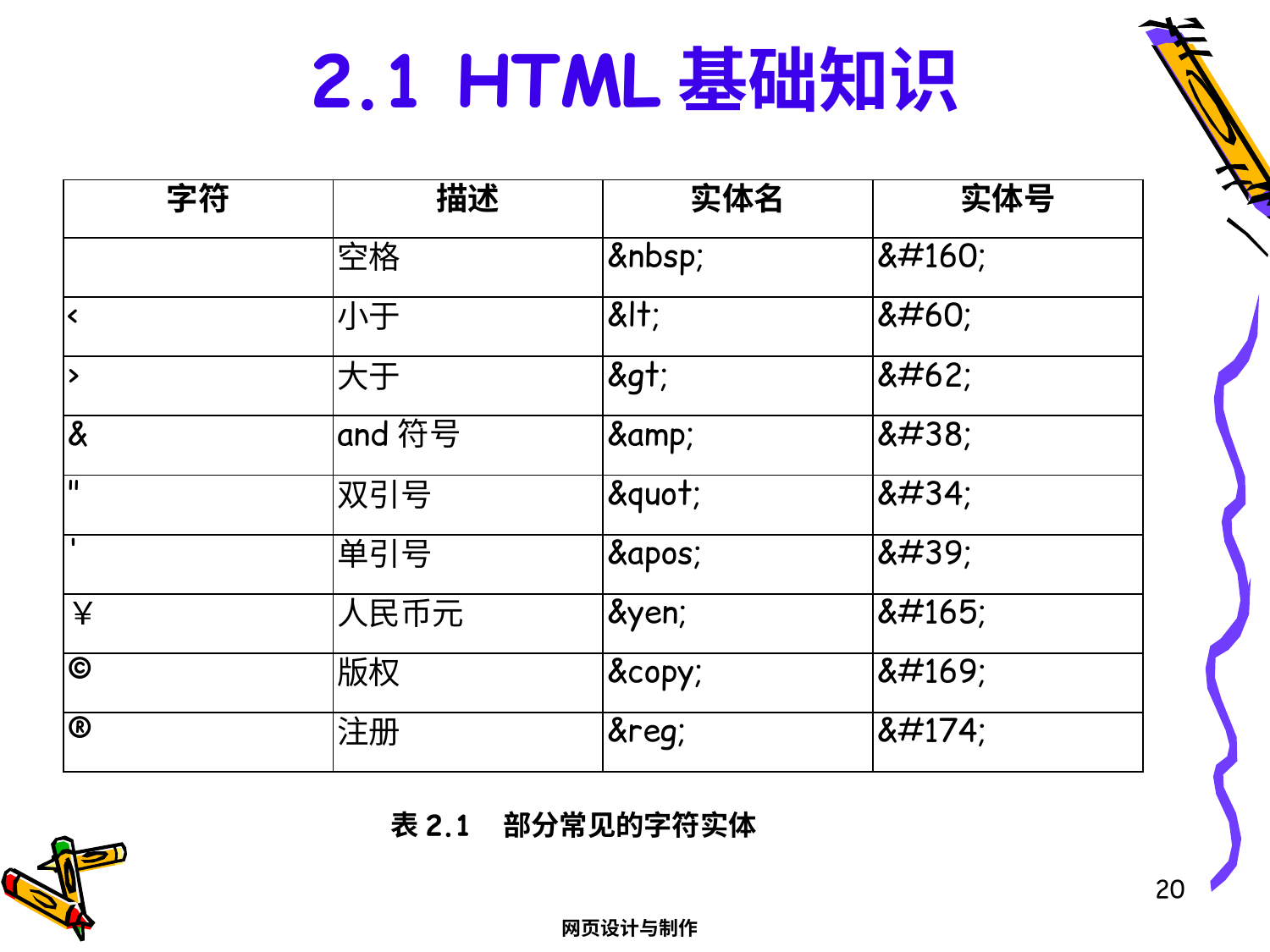

# 2.1 HTML基础知识
| 字符 | 描述 | 实体名 | 实体号 |
| --- | --- | --- | --- |
|  | 空格 | &nbsp; | &#160; |
| < | 小于 | &lt; | &#60; |
| > | 大于 | &gt; | &#62; |
| & | and符号 | &amp; | &#38; |
| " | 双引号 | &quot; | &#34; |
| ' | 单引号 | &apos; | &#39; |
| ￥ | 人民币元 | &yen; | &#165; |
| © | 版权 | &copy; | &#169; |
| ® | 注册 | &reg; | &#174; |
表2.1  部分常见的字符实体
20
网页设计与制作